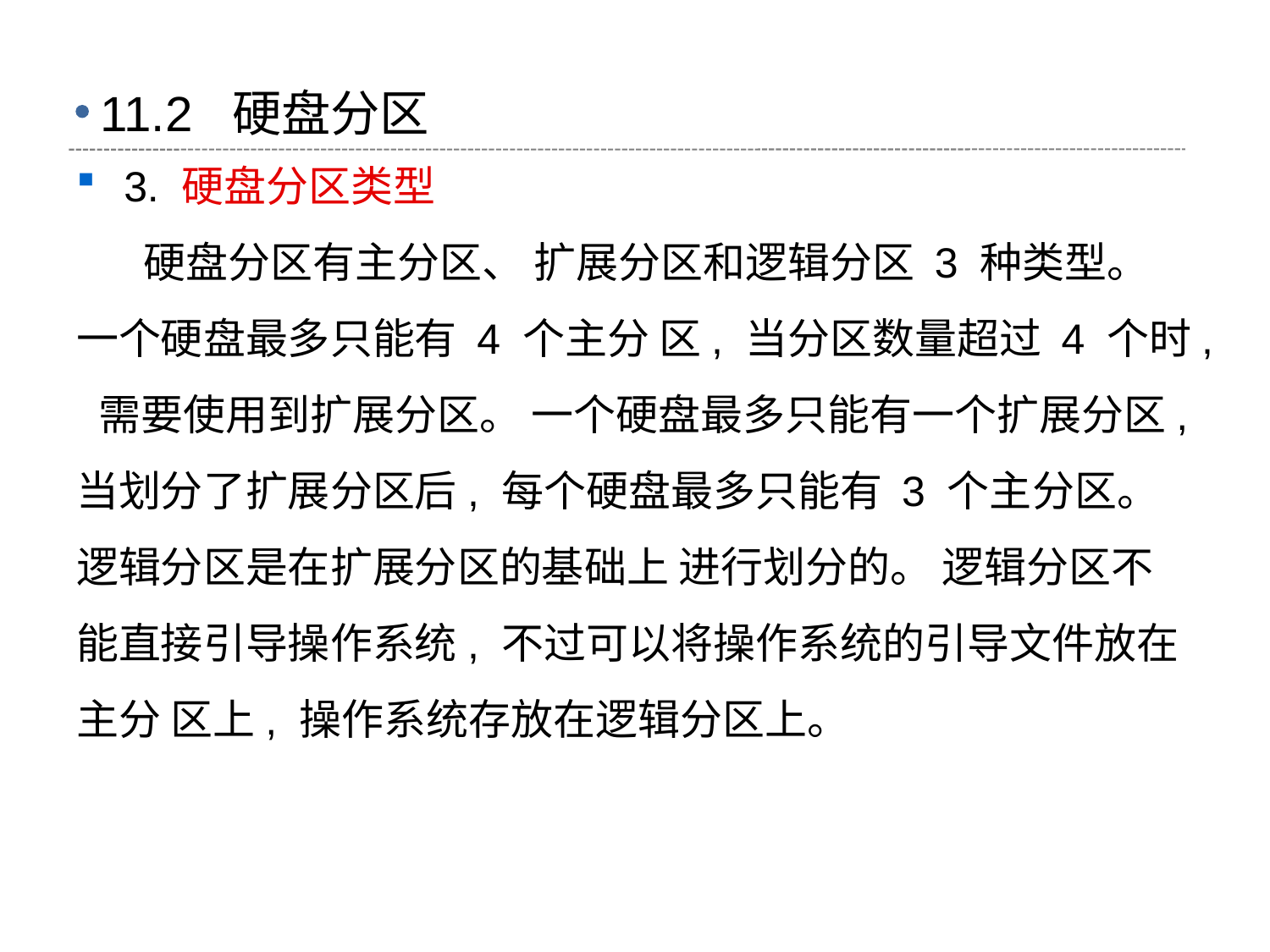

# 11.2  硬盘分区
3. 硬盘分区类型
      硬盘分区有主分区、 扩展分区和逻辑分区 3 种类型。 一个硬盘最多只能有 4 个主分 区, 当分区数量超过 4 个时, 需要使用到扩展分区。 一个硬盘最多只能有一个扩展分区, 当划分了扩展分区后, 每个硬盘最多只能有 3 个主分区。 逻辑分区是在扩展分区的基础上 进行划分的。 逻辑分区不能直接引导操作系统, 不过可以将操作系统的引导文件放在主分 区上, 操作系统存放在逻辑分区上。